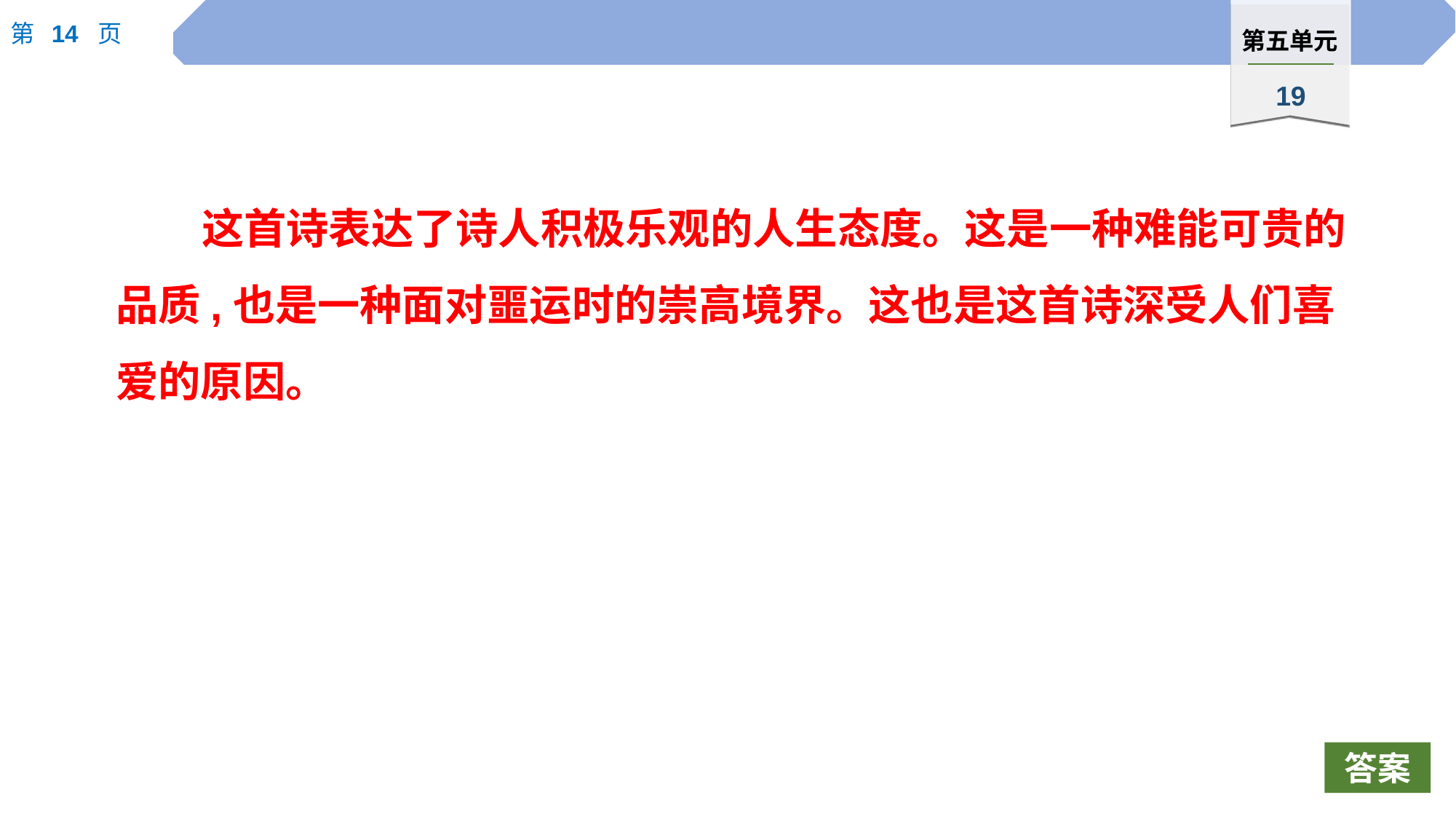

这首诗表达了诗人积极乐观的人生态度。这是一种难能可贵的品质,也是一种面对噩运时的崇高境界。这也是这首诗深受人们喜爱的原因。
答案